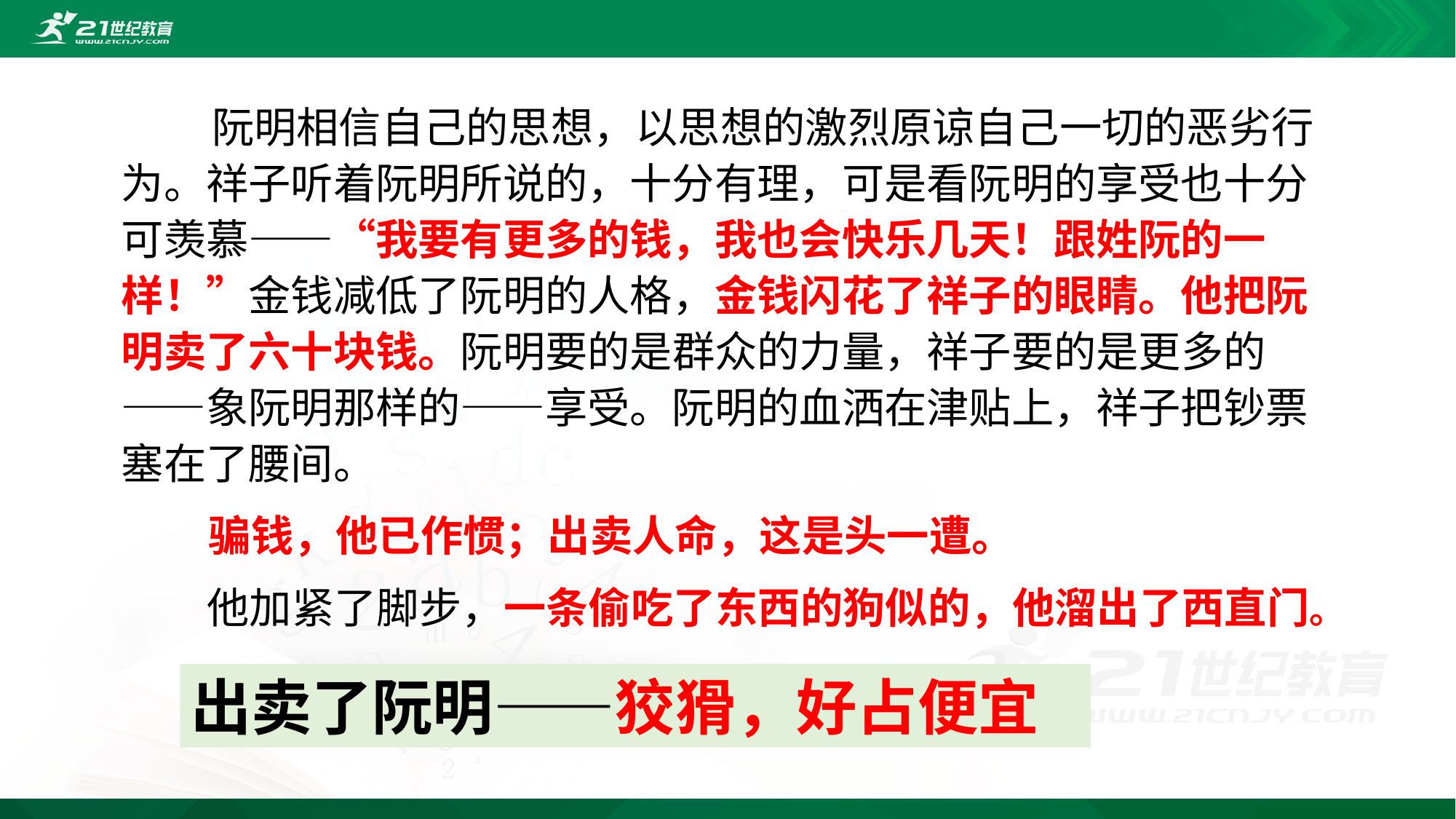

阮明相信自己的思想，以思想的激烈原谅自己一切的恶劣行为。祥子听着阮明所说的，十分有理，可是看阮明的享受也十分可羡慕——“我要有更多的钱，我也会快乐几天！跟姓阮的一样！”金钱减低了阮明的人格，金钱闪花了祥子的眼睛。他把阮明卖了六十块钱。阮明要的是群众的力量，祥子要的是更多的——象阮明那样的——享受。阮明的血洒在津贴上，祥子把钞票塞在了腰间。
        骗钱，他已作惯；出卖人命，这是头一遭。
        他加紧了脚步，一条偷吃了东西的狗似的，他溜出了西直门。

出卖了阮明——狡猾，好占便宜